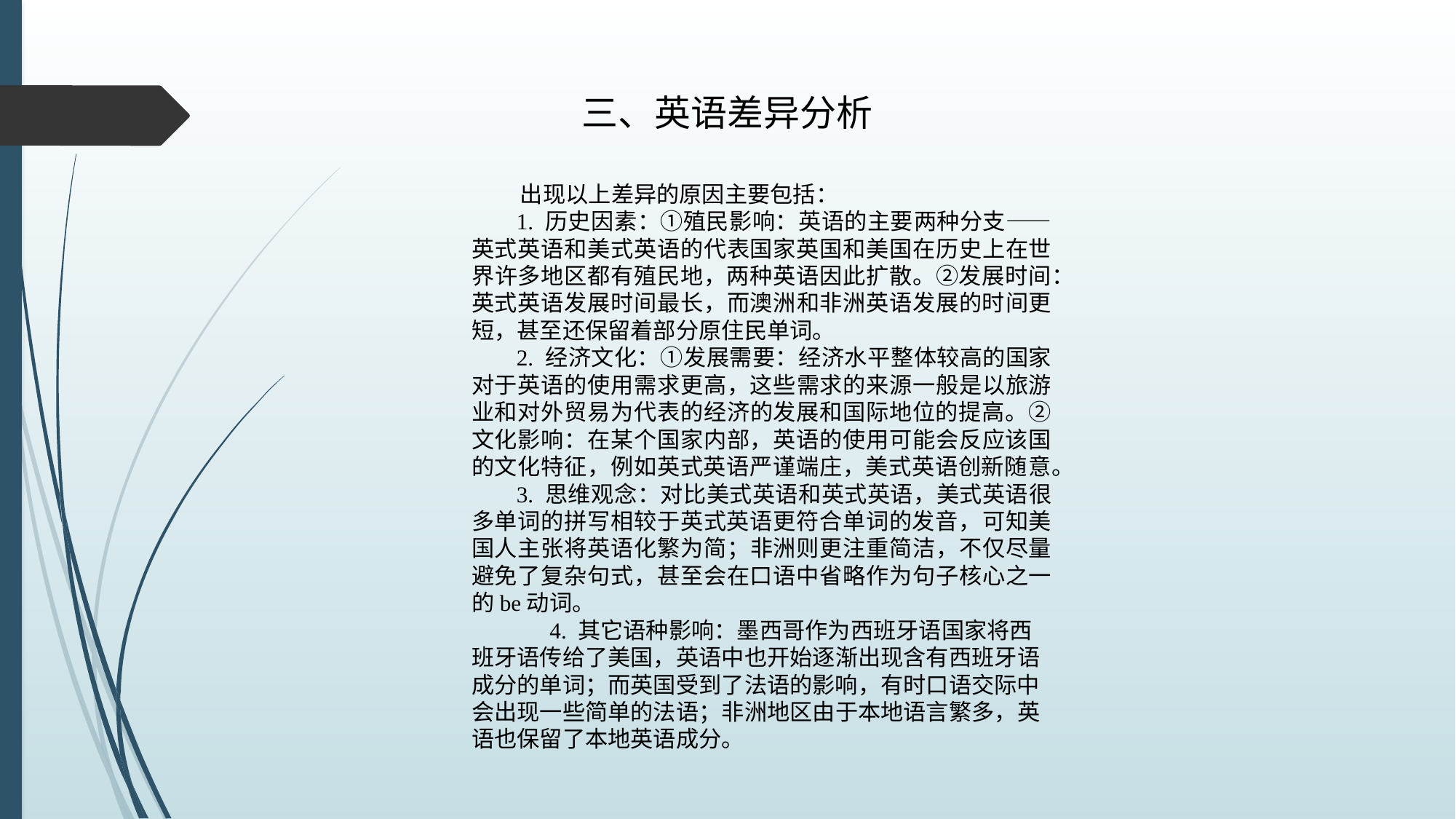

三、英语差异分析
  出现以上差异的原因主要包括：
  1. 历史因素：①殖民影响：英语的主要两种分支——英式英语和美式英语的代表国家英国和美国在历史上在世界许多地区都有殖民地，两种英语因此扩散。②发展时间：英式英语发展时间最长，而澳洲和非洲英语发展的时间更短，甚至还保留着部分原住民单词。
  2. 经济文化：①发展需要：经济水平整体较高的国家对于英语的使用需求更高，这些需求的来源一般是以旅游业和对外贸易为代表的经济的发展和国际地位的提高。②文化影响：在某个国家内部，英语的使用可能会反应该国的文化特征，例如英式英语严谨端庄，美式英语创新随意。
  3. 思维观念：对比美式英语和英式英语，美式英语很多单词的拼写相较于英式英语更符合单词的发音，可知美国人主张将英语化繁为简；非洲则更注重简洁，不仅尽量避免了复杂句式，甚至会在口语中省略作为句子核心之一的be动词。
        4. 其它语种影响：墨西哥作为西班牙语国家将西班牙语传给了美国，英语中也开始逐渐出现含有西班牙语成分的单词；而英国受到了法语的影响，有时口语交际中会出现一些简单的法语；非洲地区由于本地语言繁多，英语也保留了本地英语成分。